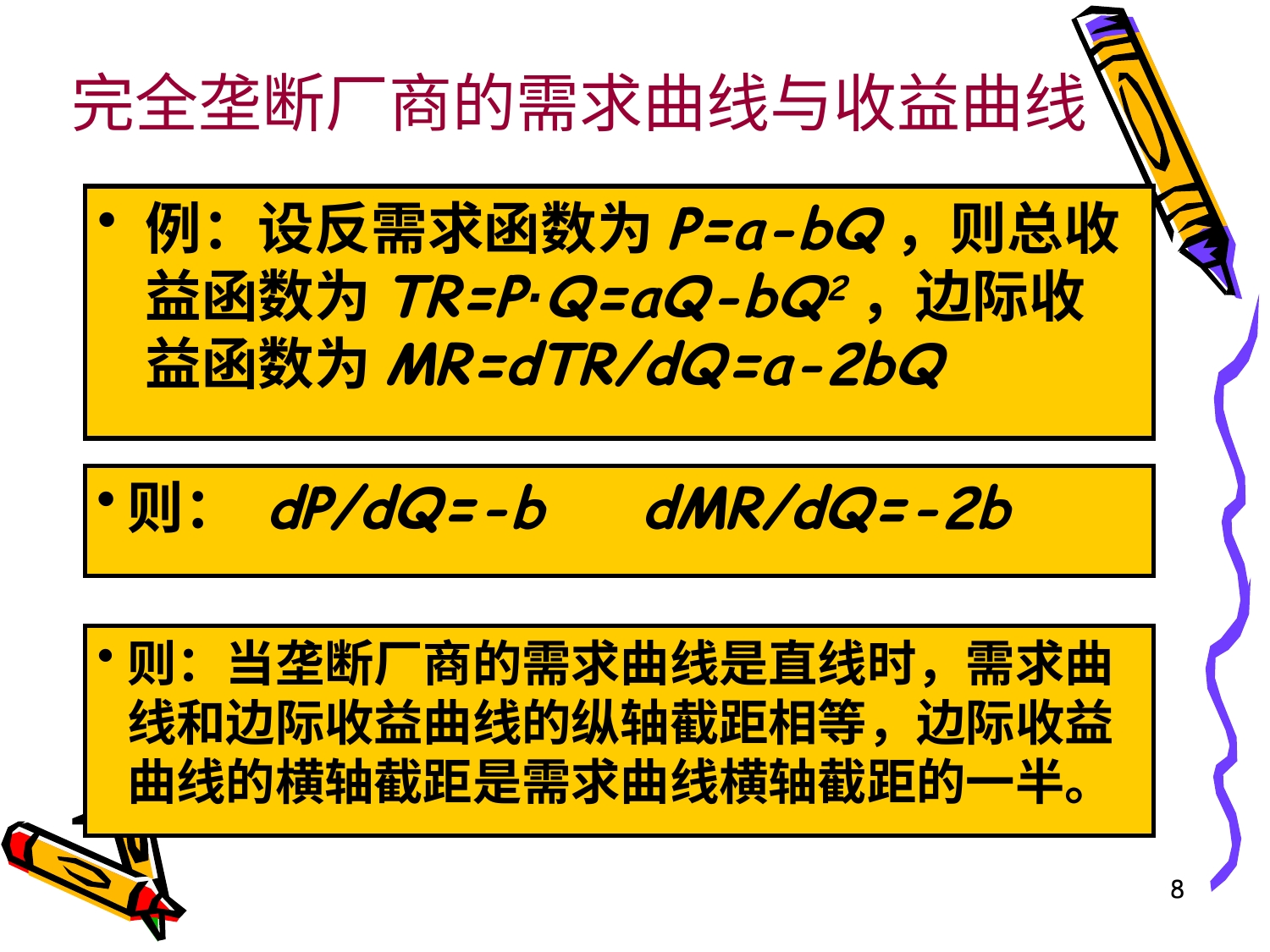

# 完全垄断厂商的需求曲线与收益曲线
例：设反需求函数为P=a-bQ，则总收益函数为TR=P·Q=aQ-bQ2，边际收益函数为MR=dTR/dQ=a-2bQ

则： dP/dQ=-b    dMR/dQ=-2b

则：当垄断厂商的需求曲线是直线时，需求曲线和边际收益曲线的纵轴截距相等，边际收益曲线的横轴截距是需求曲线横轴截距的一半。
8